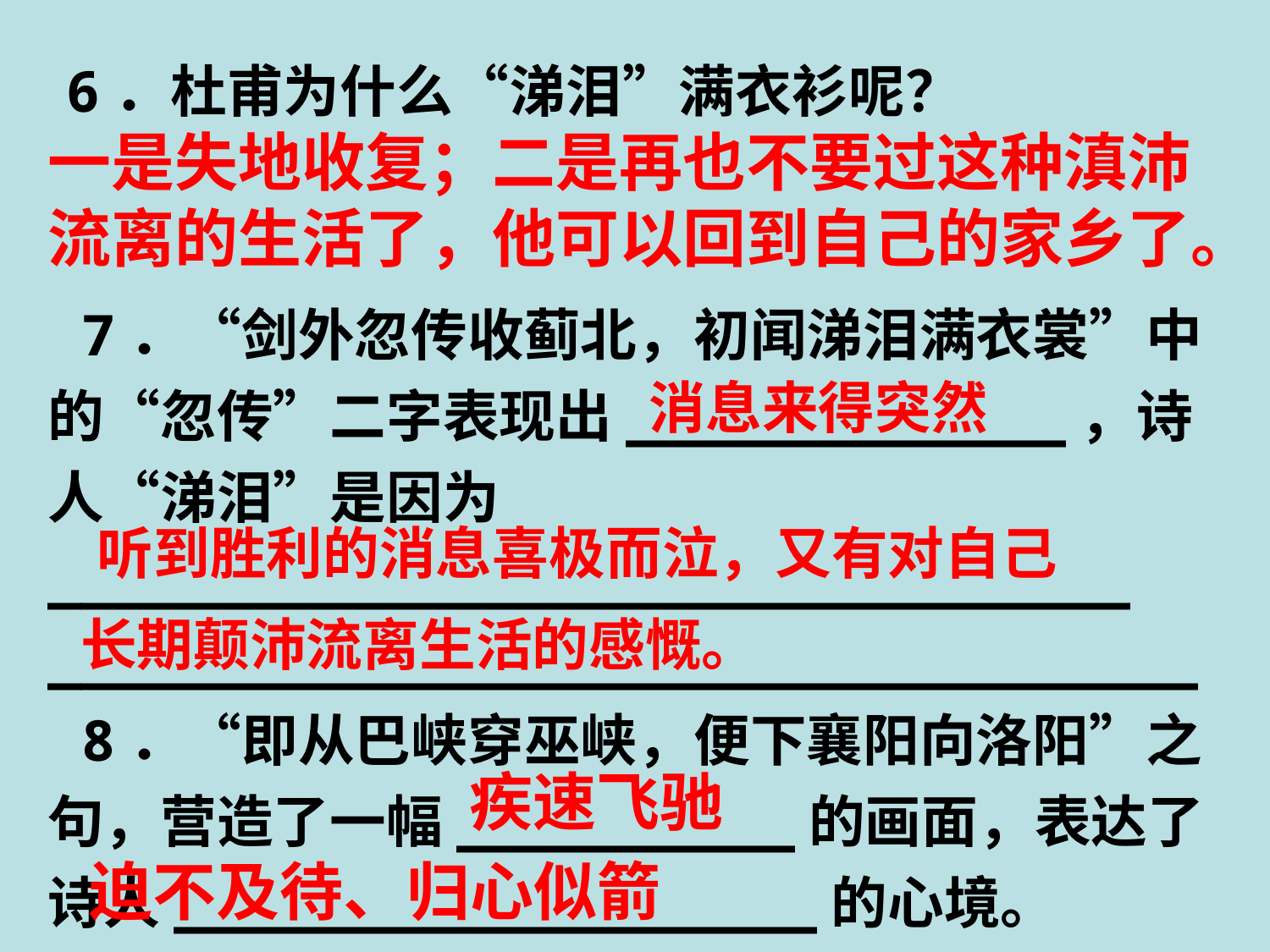

6．杜甫为什么“涕泪”满衣衫呢？

 7．“剑外忽传收蓟北，初闻涕泪满衣裳”中的“忽传”二字表现出_____________，诗人“涕泪”是因为________________________________
__________________________________
 8．“即从巴峡穿巫峡，便下襄阳向洛阳”之句，营造了一幅__________的画面，表达了诗人___________________的心境。
一是失地收复；二是再也不要过这种滇沛流离的生活了，他可以回到自己的家乡了。
消息来得突然
听到胜利的消息喜极而泣，又有对自己
长期颠沛流离生活的感慨。
疾速飞驰
迫不及待、归心似箭